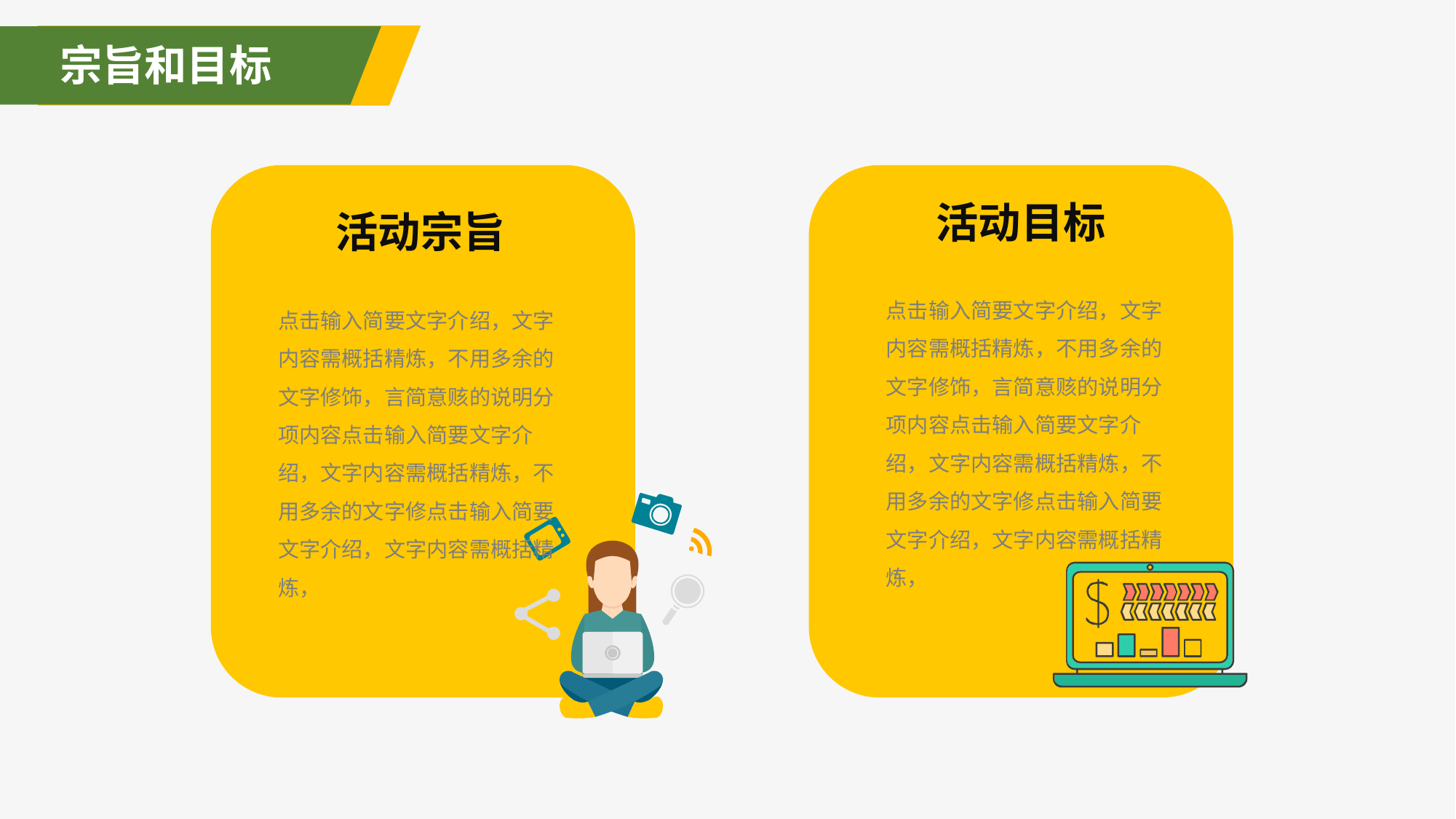

宗旨和目标

活动目标
活动宗旨
点击输入简要文字介绍，文字内容需概括精炼，不用多余的文字修饰，言简意赅的说明分项内容点击输入简要文字介绍，文字内容需概括精炼，不用多余的文字修点击输入简要文字介绍，文字内容需概括精炼，
点击输入简要文字介绍，文字内容需概括精炼，不用多余的文字修饰，言简意赅的说明分项内容点击输入简要文字介绍，文字内容需概括精炼，不用多余的文字修点击输入简要文字介绍，文字内容需概括精炼，